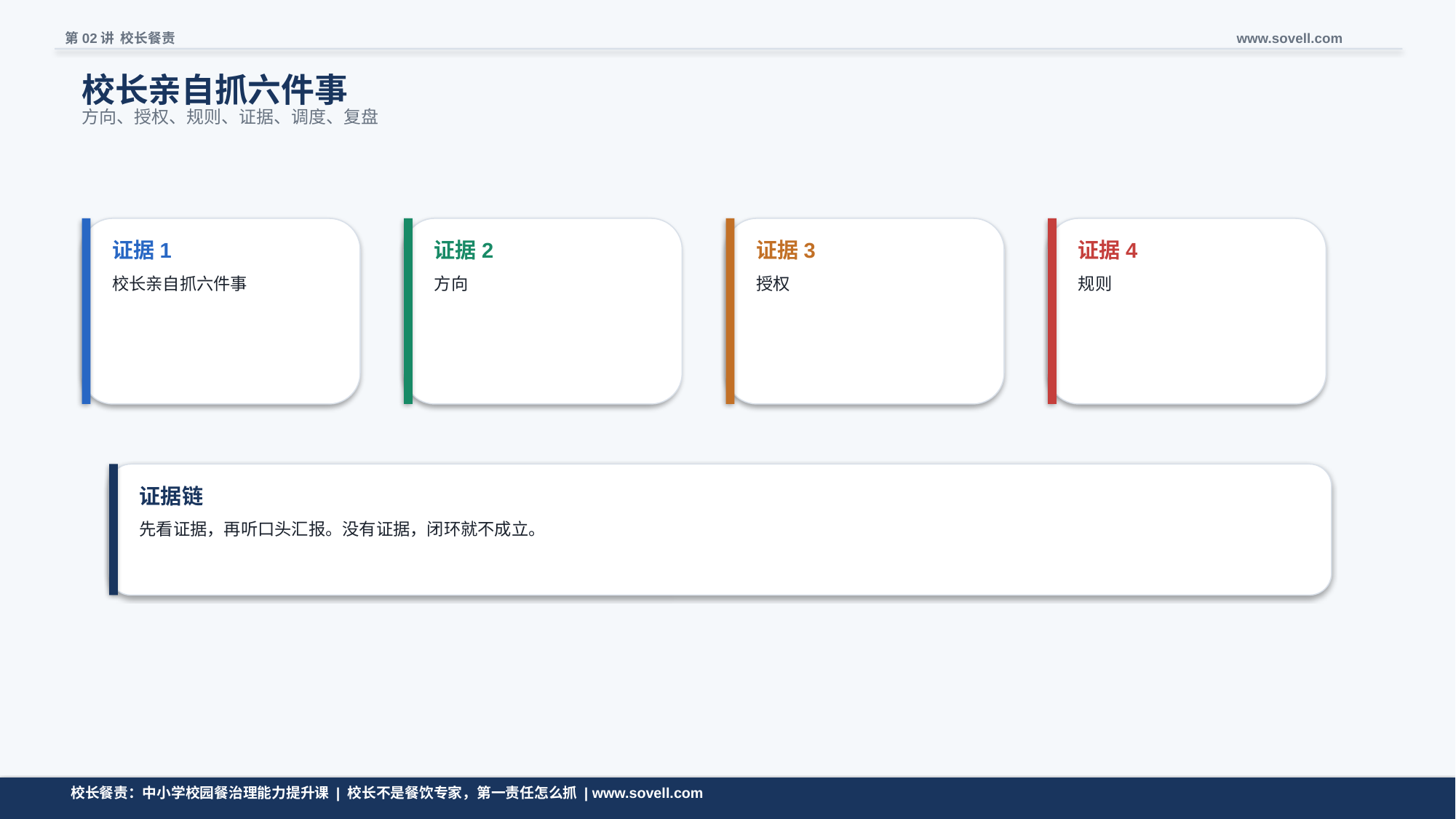

第02讲  校长餐责
www.sovell.com

校长亲自抓六件事
方向、授权、规则、证据、调度、复盘

证据1
证据2
证据3
证据4
校长亲自抓六件事
方向
授权
规则

证据链
先看证据，再听口头汇报。没有证据，闭环就不成立。

证据链是把管理问题变成可追问、可复查、可销号的关键。
校长餐责：中小学校园餐治理能力提升课 | 校长不是餐饮专家，第一责任怎么抓 | www.sovell.com